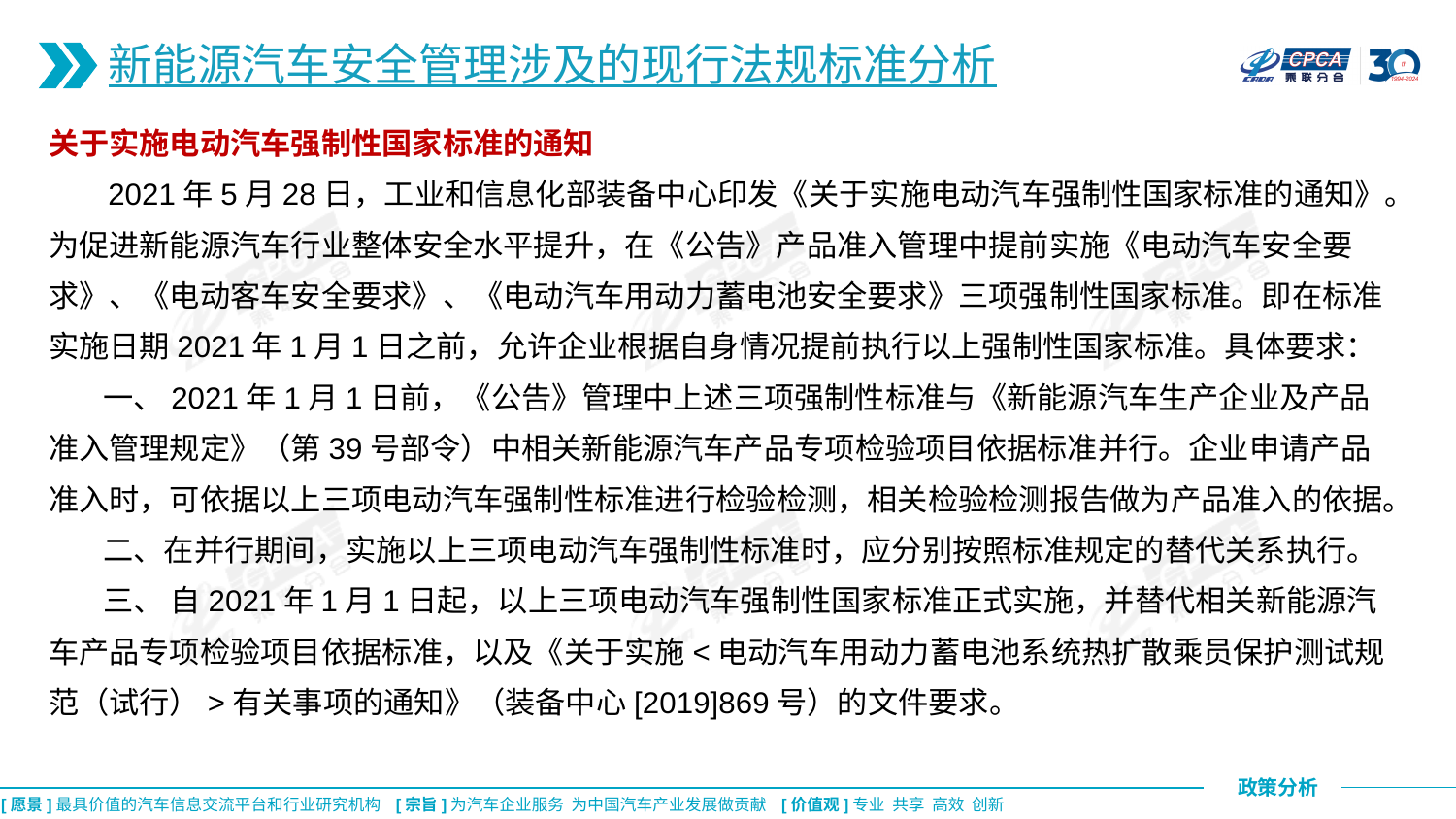

新能源汽车安全管理涉及的现行法规标准分析
关于实施电动汽车强制性国家标准的通知
       2021年5月28日，工业和信息化部装备中心印发《关于实施电动汽车强制性国家标准的通知》。为促进新能源汽车行业整体安全水平提升，在《公告》产品准入管理中提前实施《电动汽车安全要求》、《电动客车安全要求》、《电动汽车用动力蓄电池安全要求》三项强制性国家标准。即在标准实施日期2021年1月1日之前，允许企业根据自身情况提前执行以上强制性国家标准。具体要求：
       一、2021年1月1日前，《公告》管理中上述三项强制性标准与《新能源汽车生产企业及产品准入管理规定》（第39号部令）中相关新能源汽车产品专项检验项目依据标准并行。企业申请产品准入时，可依据以上三项电动汽车强制性标准进行检验检测，相关检验检测报告做为产品准入的依据。
       二、在并行期间，实施以上三项电动汽车强制性标准时，应分别按照标准规定的替代关系执行。
       三、 自2021年1月1日起，以上三项电动汽车强制性国家标准正式实施，并替代相关新能源汽车产品专项检验项目依据标准，以及《关于实施<电动汽车用动力蓄电池系统热扩散乘员保护测试规范（试行）>有关事项的通知》（装备中心[2019]869号）的文件要求。